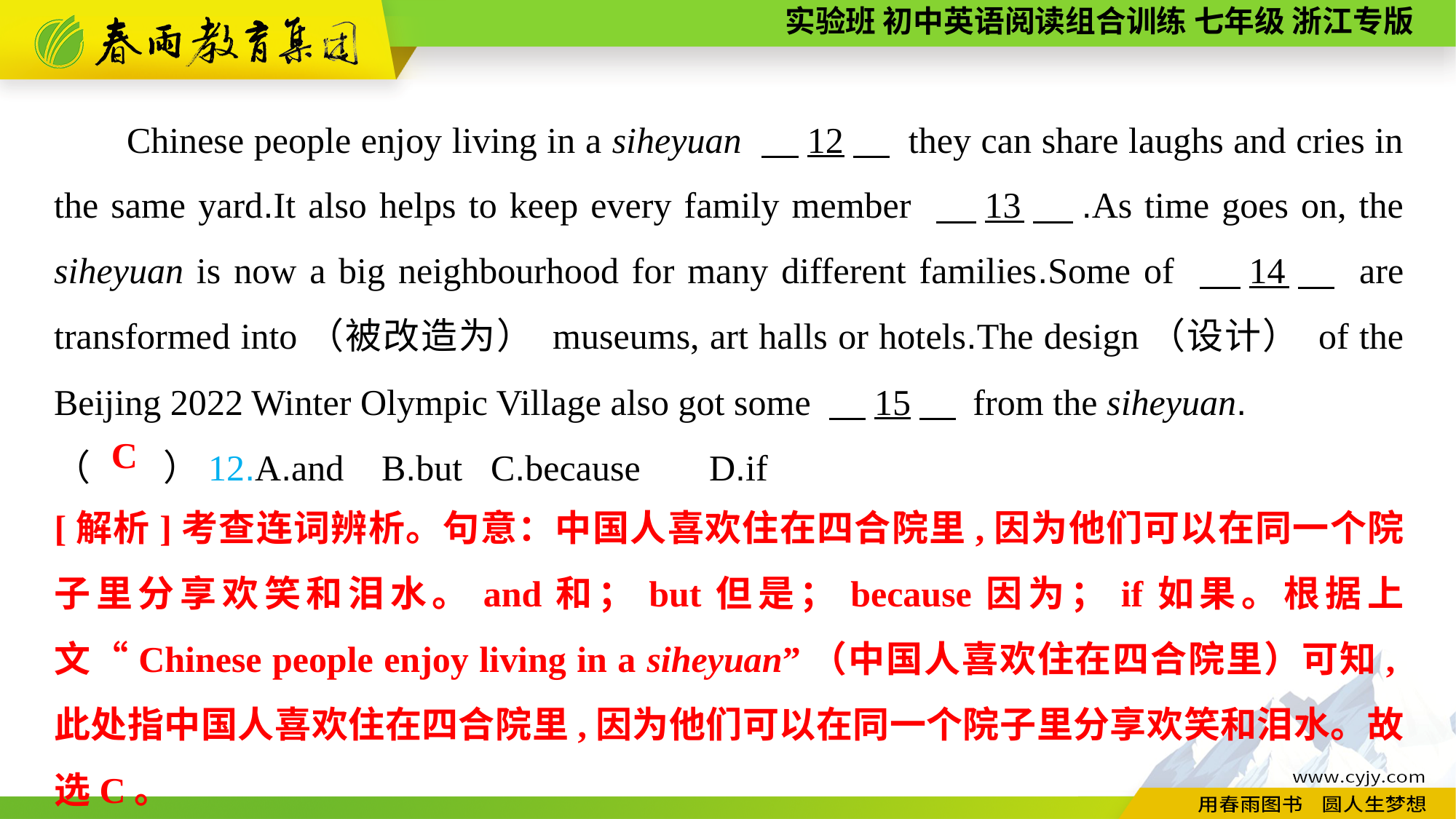

Chinese people enjoy living in a siheyuan 　12　 they can share laughs and cries in the same yard.It also helps to keep every family member 　13　.As time goes on, the siheyuan is now a big neighbourhood for many different families.Some of 　14　 are transformed into（被改造为） museums, art halls or hotels.The design（设计） of the Beijing 2022 Winter Olympic Village also got some 　15　 from the siheyuan.
（　　）12.A.and	B.but	C.because	D.if
C
[解析]考查连词辨析。句意：中国人喜欢住在四合院里,因为他们可以在同一个院子里分享欢笑和泪水。and和；but但是；because因为；if如果。根据上文“Chinese people enjoy living in a siheyuan”（中国人喜欢住在四合院里）可知,此处指中国人喜欢住在四合院里,因为他们可以在同一个院子里分享欢笑和泪水。故选C。